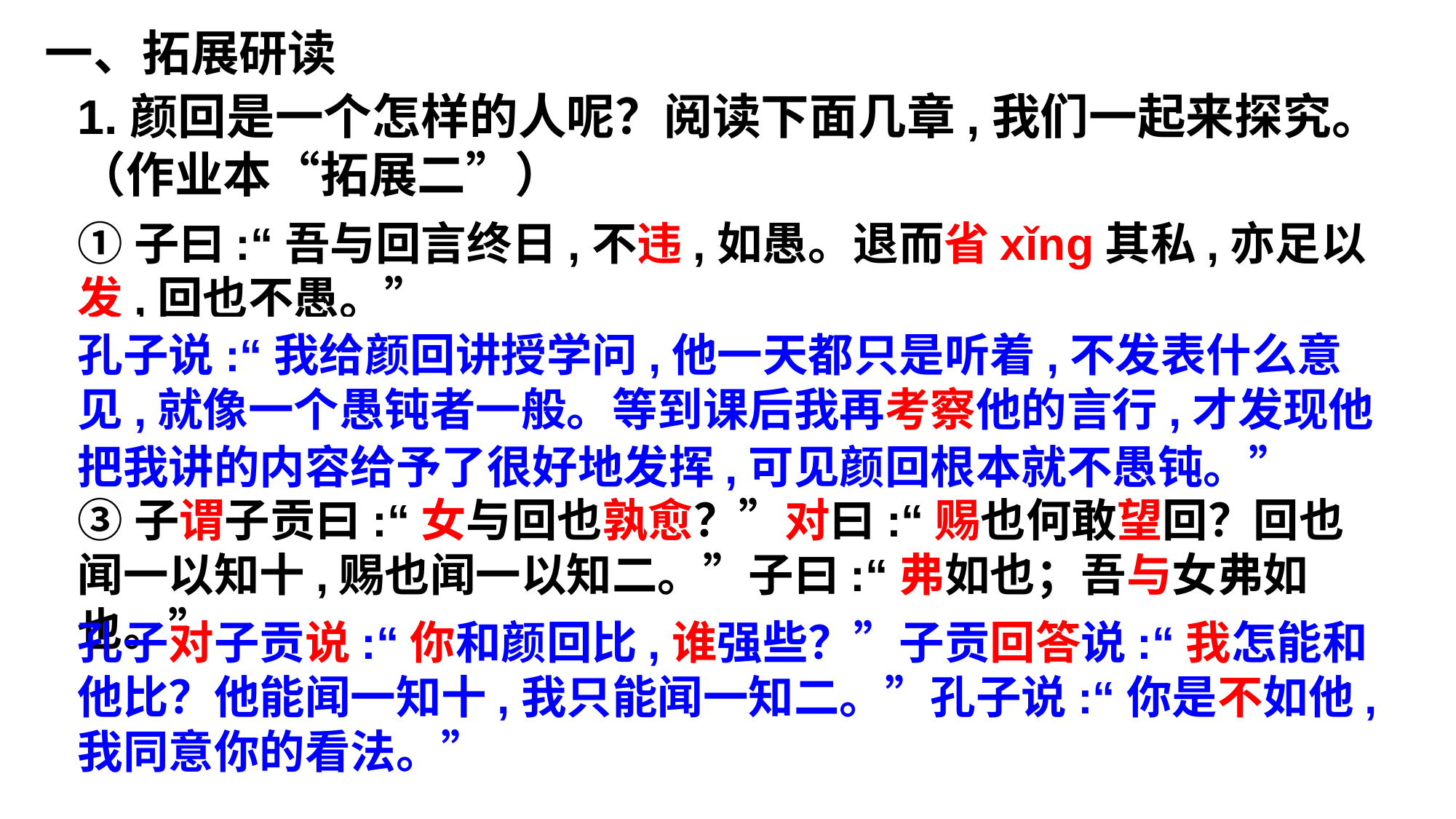

一、拓展研读
1.颜回是一个怎样的人呢？阅读下面几章,我们一起来探究。（作业本“拓展二”）
①子曰:“吾与回言终日,不违,如愚。退而省xǐng其私,亦足以发,回也不愚。”
孔子说:“我给颜回讲授学问,他一天都只是听着,不发表什么意见,就像一个愚钝者一般。等到课后我再考察他的言行,才发现他把我讲的内容给予了很好地发挥,可见颜回根本就不愚钝。”
③子谓子贡曰:“女与回也孰愈？”对曰:“赐也何敢望回？回也闻一以知十,赐也闻一以知二。”子曰:“弗如也；吾与女弗如也。”
孔子对子贡说:“你和颜回比,谁强些？”子贡回答说:“我怎能和他比？他能闻一知十,我只能闻一知二。”孔子说:“你是不如他,我同意你的看法。”